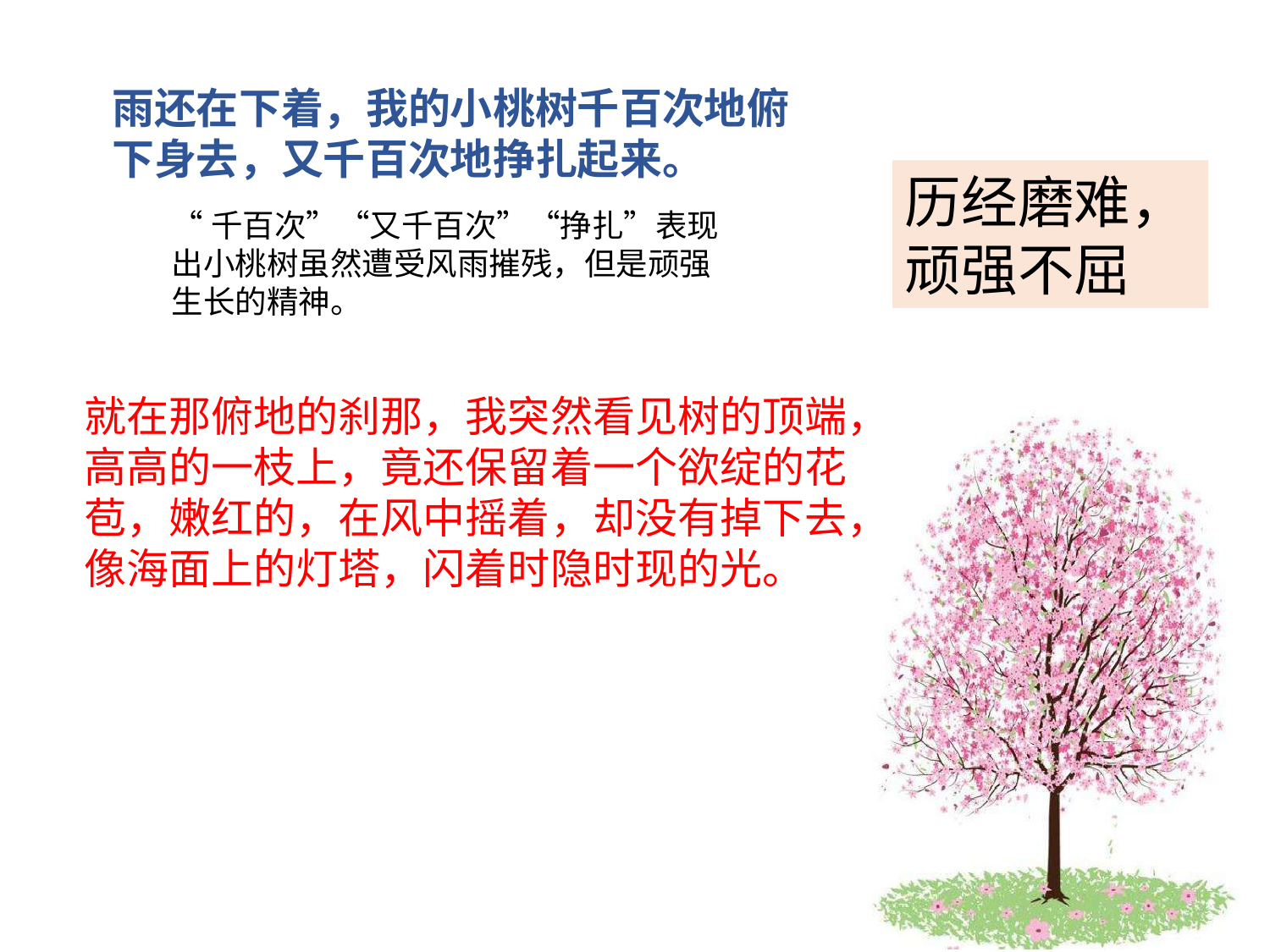

雨还在下着，我的小桃树千百次地俯下身去，又千百次地挣扎起来。
历经磨难，顽强不屈
“千百次”“又千百次”“挣扎”表现出小桃树虽然遭受风雨摧残，但是顽强生长的精神。
就在那俯地的刹那，我突然看见树的顶端，高高的一枝上，竟还保留着一个欲绽的花苞，嫩红的，在风中摇着，却没有掉下去，像海面上的灯塔，闪着时隐时现的光。